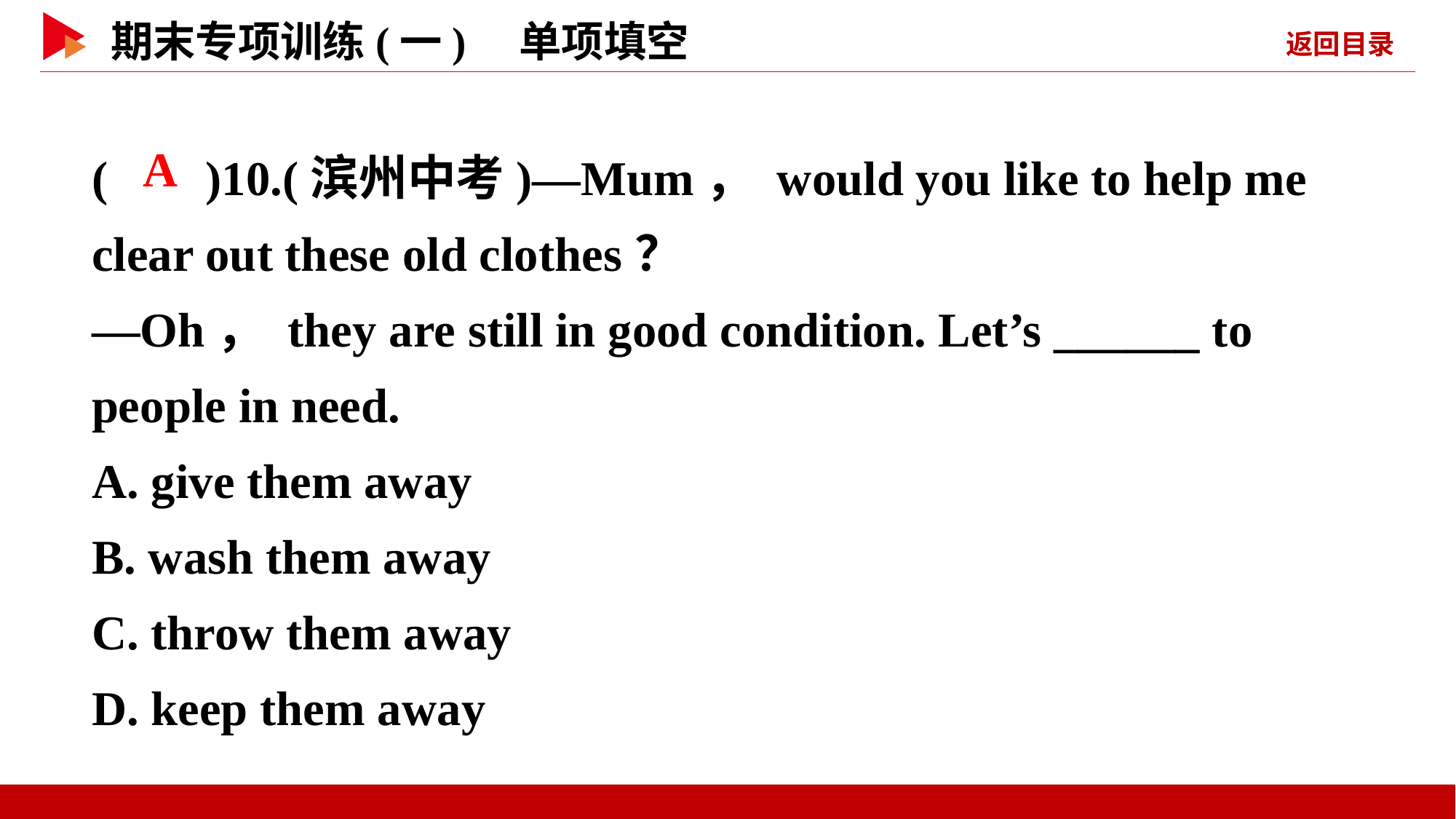

(        )10.(滨州中考)—Mum， would you like to help me clear out these old clothes？
—Oh， they are still in good condition. Let’s ______ to people in need.
A. give them away
B. wash them away
C. throw them away
D. keep them away
   A